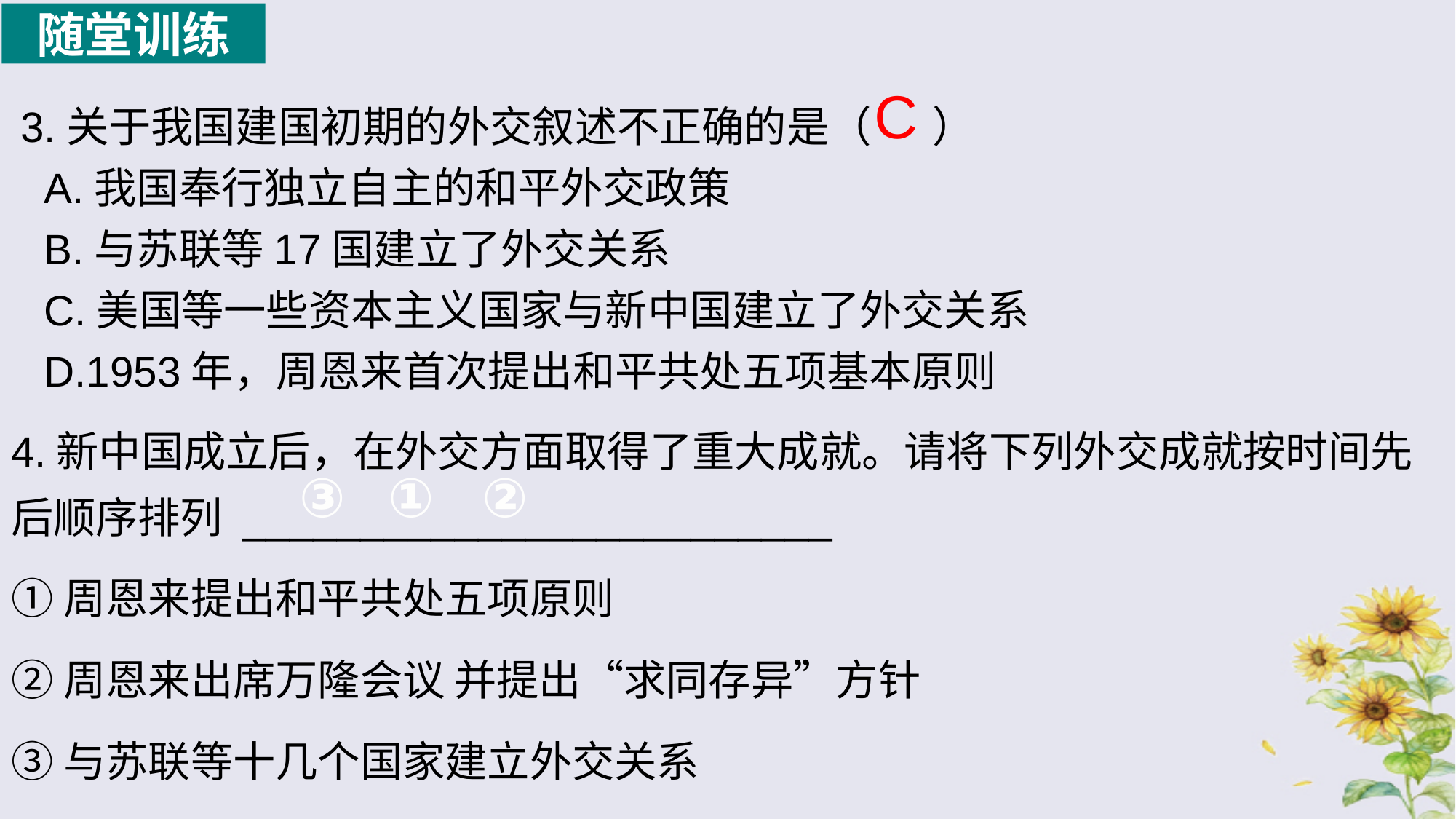

随堂训练
C
3.关于我国建国初期的外交叙述不正确的是（　  ）
  A.我国奉行独立自主的和平外交政策
  B.与苏联等17国建立了外交关系
  C.美国等一些资本主义国家与新中国建立了外交关系
  D.1953年，周恩来首次提出和平共处五项基本原则
4.新中国成立后，在外交方面取得了重大成就。请将下列外交成就按时间先后顺序排列 _________________________
①周恩来提出和平共处五项原则
②周恩来出席万隆会议 并提出“求同存异”方针
③与苏联等十几个国家建立外交关系
③
①
②